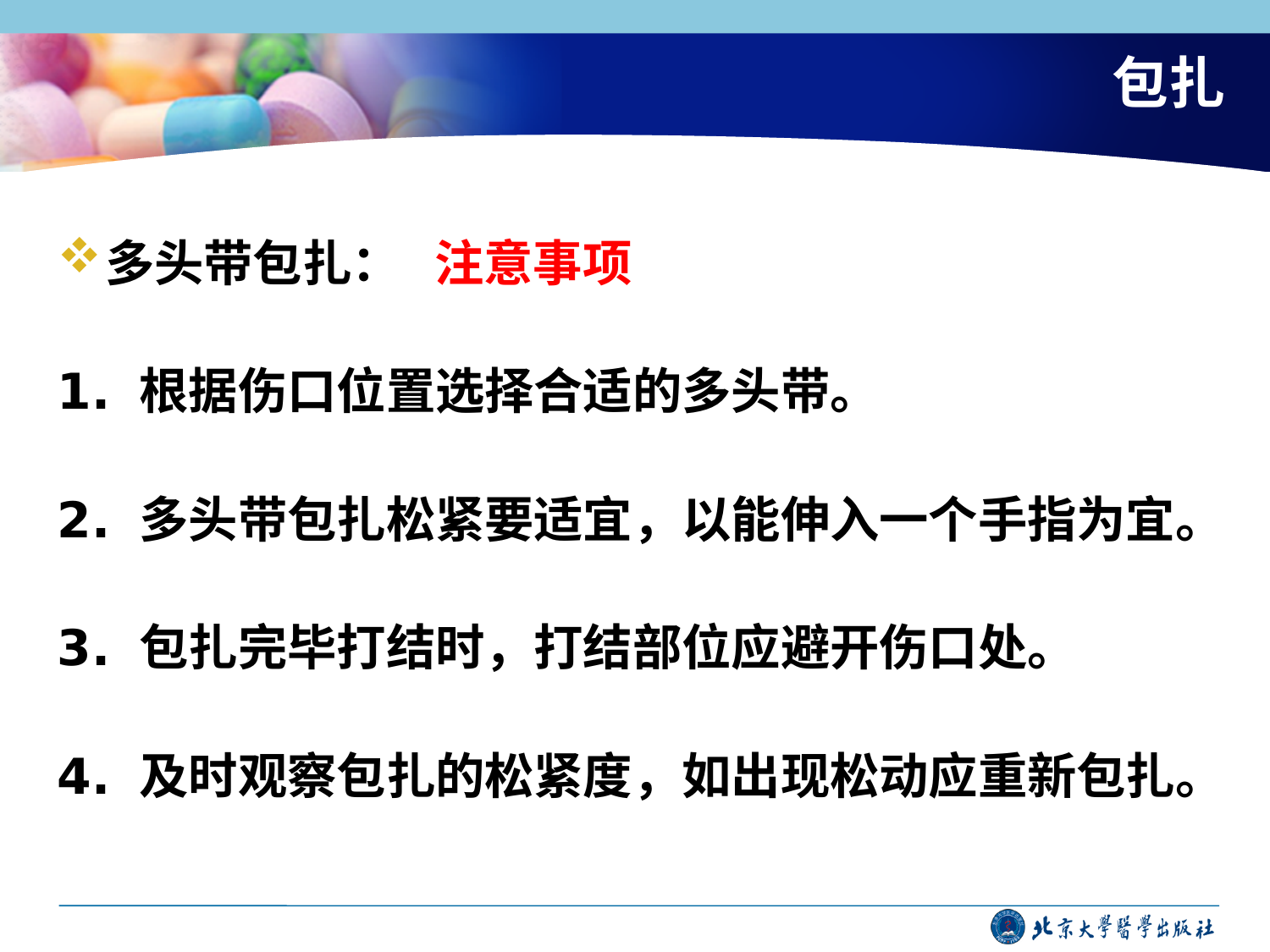

# 包扎
多头带包扎：   注意事项
1. 根据伤口位置选择合适的多头带。
2. 多头带包扎松紧要适宜，以能伸入一个手指为宜。
3. 包扎完毕打结时，打结部位应避开伤口处。
4. 及时观察包扎的松紧度，如出现松动应重新包扎。